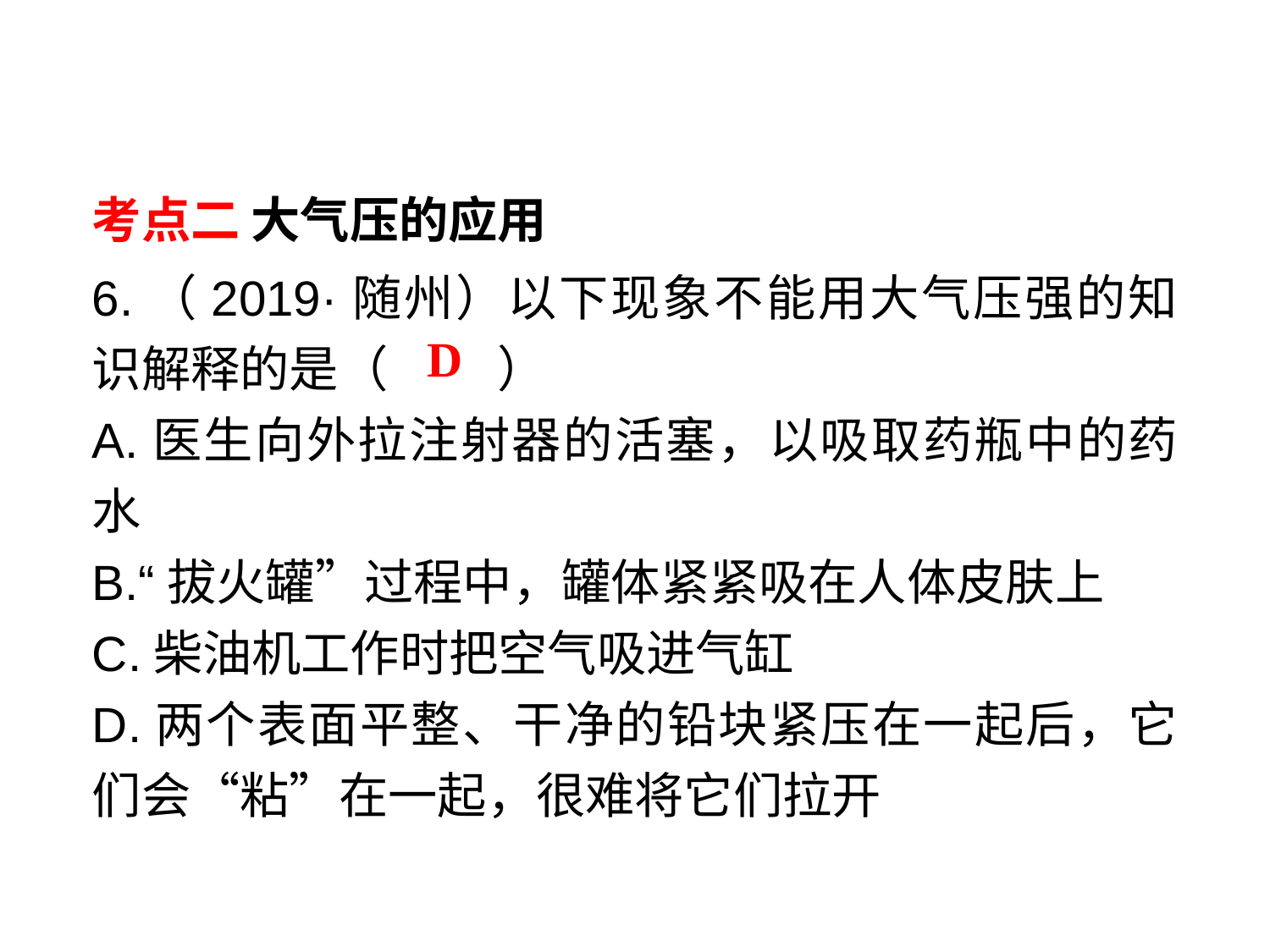

考点二 大气压的应用
6.（2019·随州）以下现象不能用大气压强的知识解释的是（　 　）
A.医生向外拉注射器的活塞，以吸取药瓶中的药水
B.“拔火罐”过程中，罐体紧紧吸在人体皮肤上
C.柴油机工作时把空气吸进气缸
D.两个表面平整、干净的铅块紧压在一起后，它们会“粘”在一起，很难将它们拉开
D